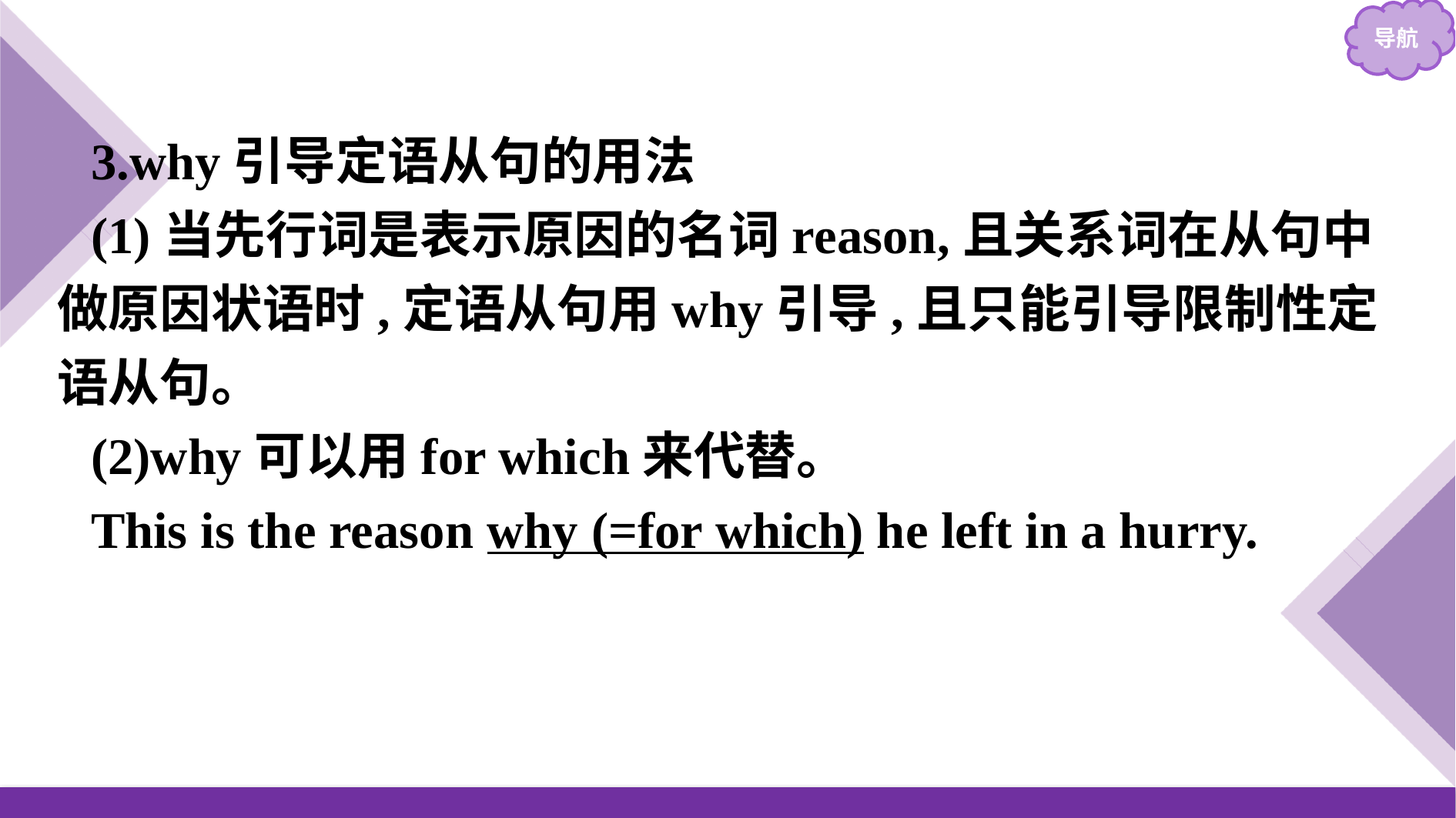

3.why引导定语从句的用法
(1)当先行词是表示原因的名词reason,且关系词在从句中做原因状语时,定语从句用why引导,且只能引导限制性定语从句。
(2)why可以用for which来代替。
This is the reason why (=for which) he left in a hurry.